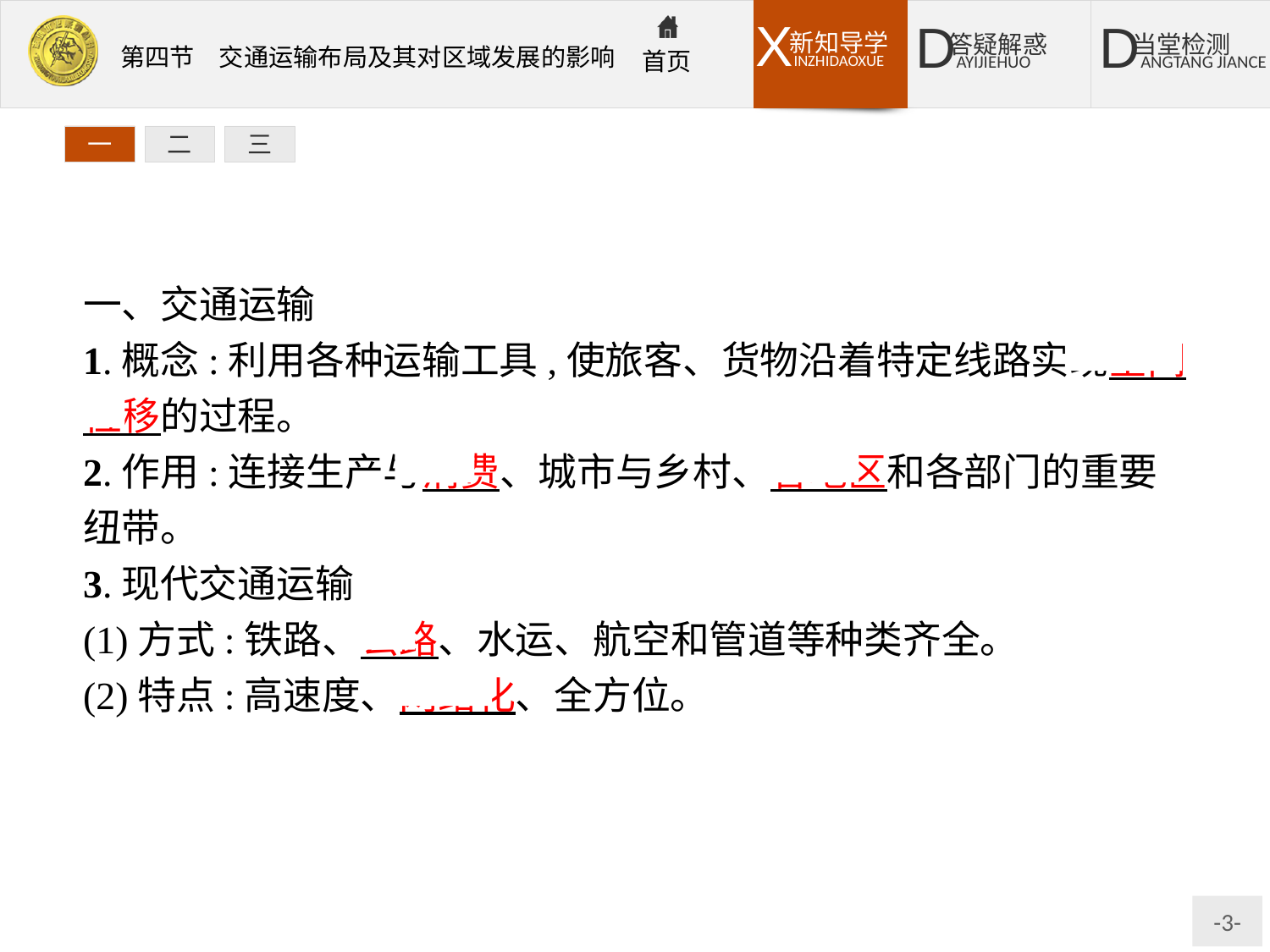

一
二
三
一、交通运输
1.概念:利用各种运输工具,使旅客、货物沿着特定线路实现空间位移的过程。
2.作用:连接生产与消费、城市与乡村、各地区和各部门的重要纽带。
3.现代交通运输
(1)方式:铁路、公路、水运、航空和管道等种类齐全。
(2)特点:高速度、网络化、全方位。